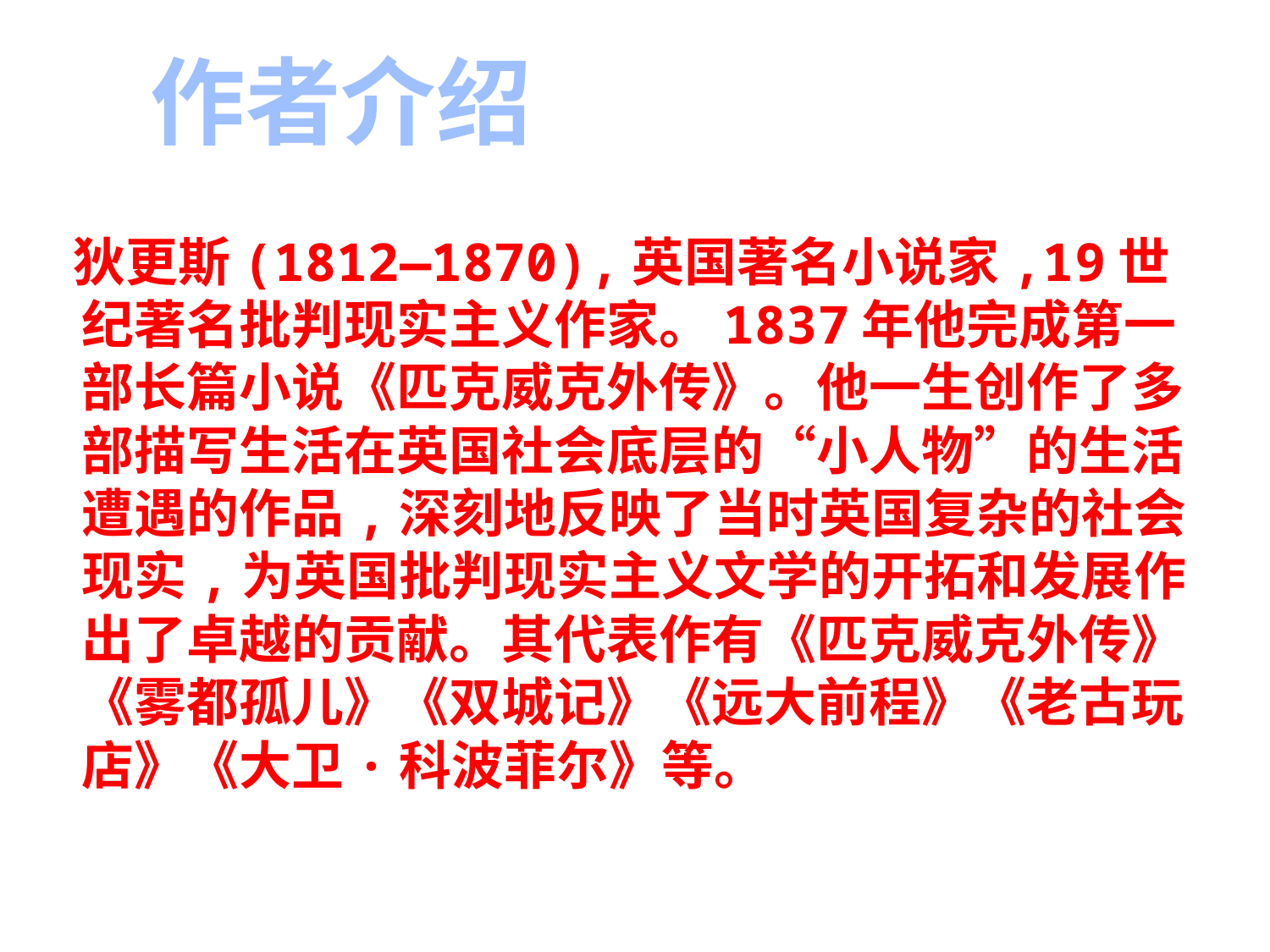

作者介绍
  狄更斯(1812—1870),英国著名小说家,19世纪著名批判现实主义作家。1837年他完成第一部长篇小说《匹克威克外传》。他一生创作了多部描写生活在英国社会底层的“小人物”的生活遭遇的作品,深刻地反映了当时英国复杂的社会现实,为英国批判现实主义文学的开拓和发展作出了卓越的贡献。其代表作有《匹克威克外传》《雾都孤儿》《双城记》《远大前程》《老古玩店》《大卫·科波菲尔》等。